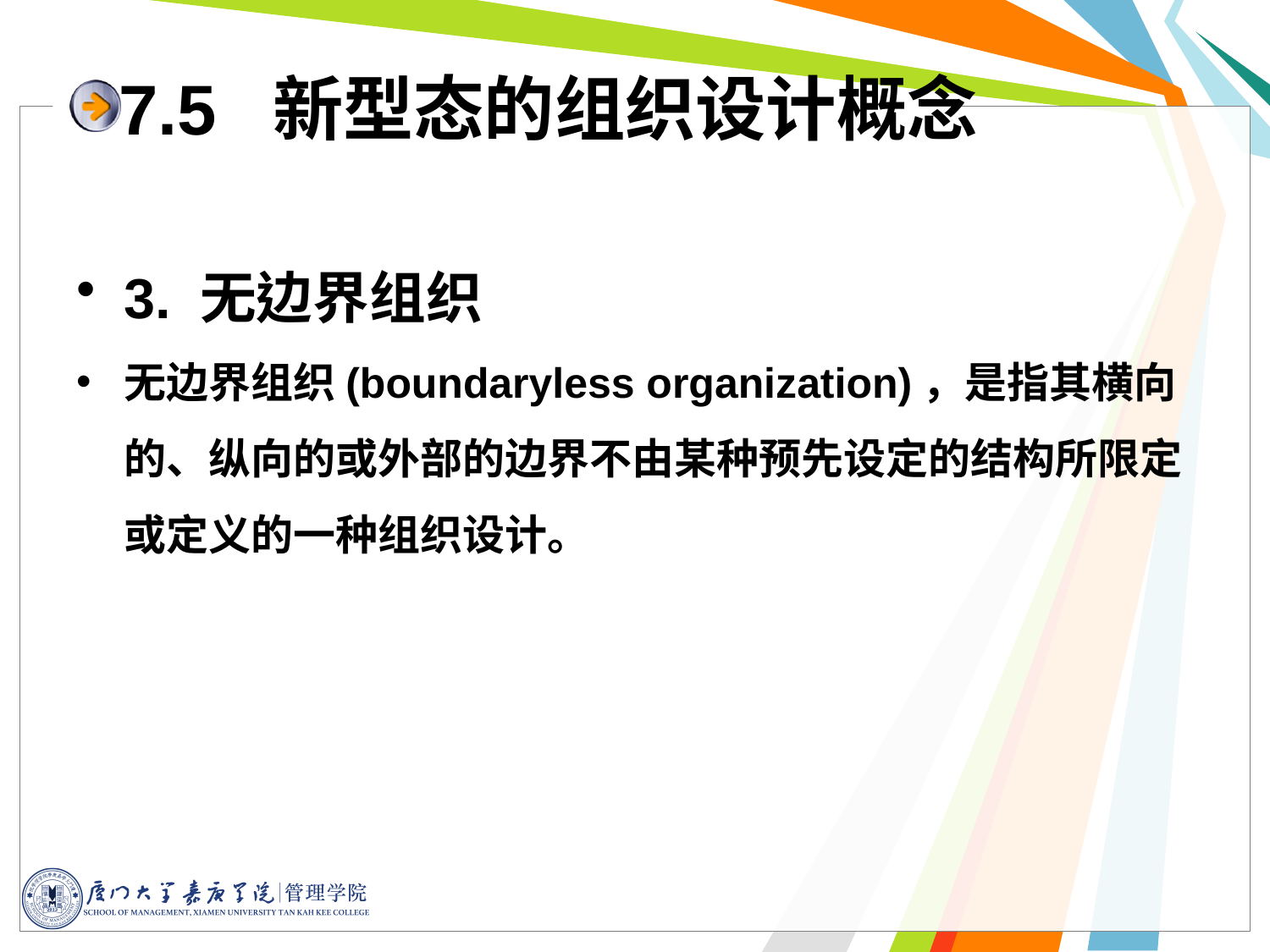

# 7.5  新型态的组织设计概念
3. 无边界组织
无边界组织(boundaryless organization)，是指其横向的、纵向的或外部的边界不由某种预先设定的结构所限定或定义的一种组织设计。